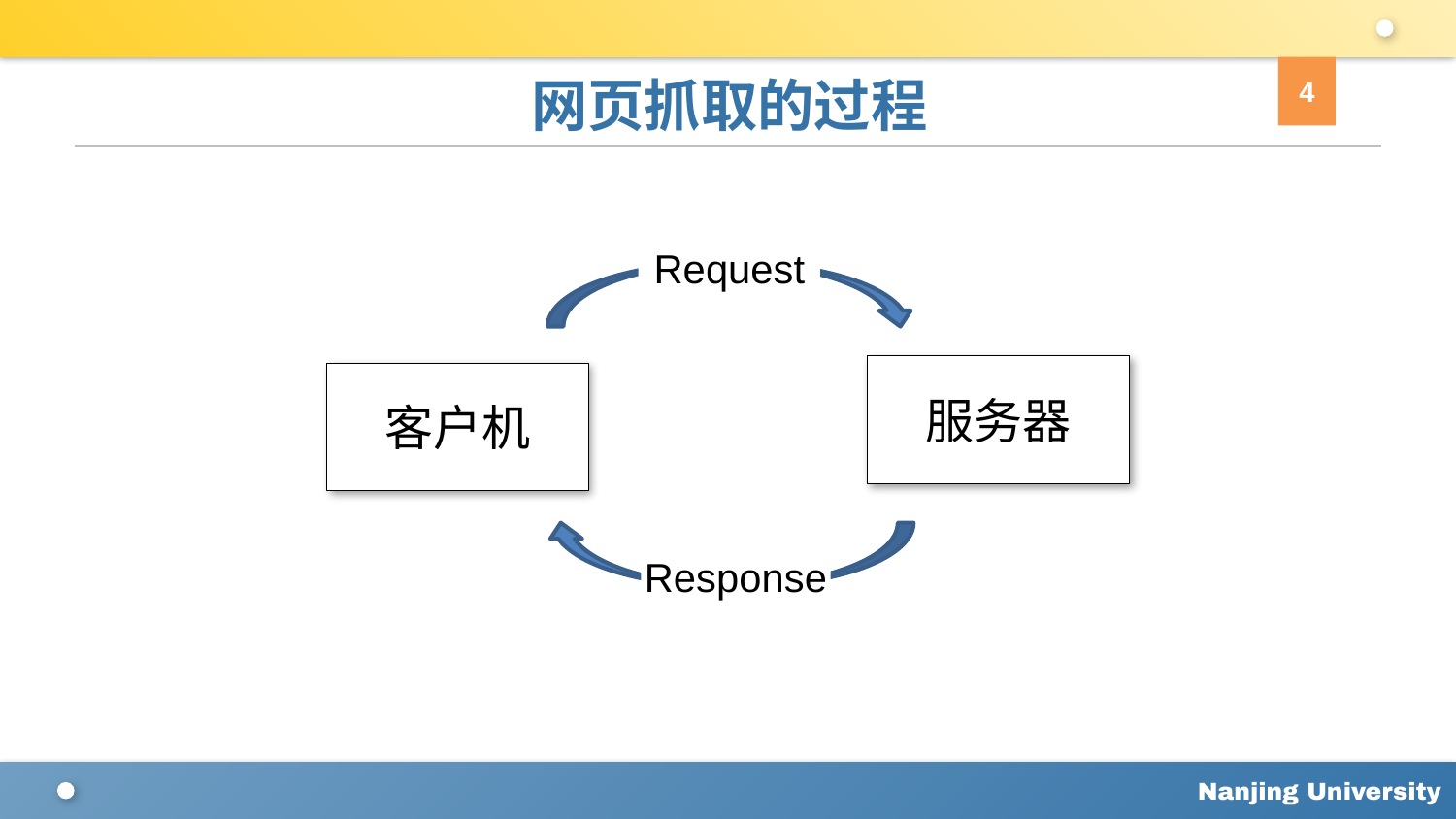

4
# 网页抓取的过程
Request

服务器
客户机

Response